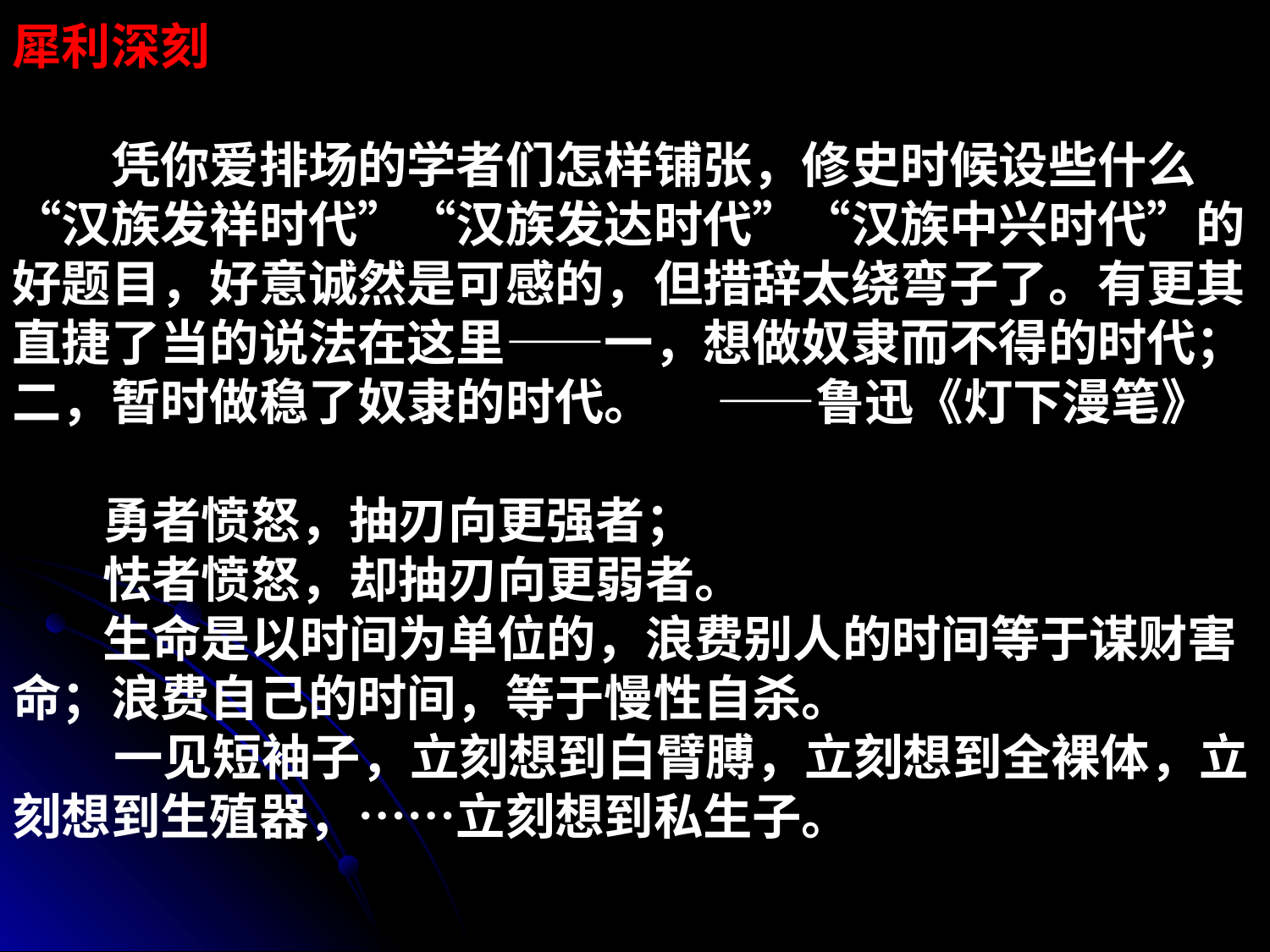

犀利深刻

　　凭你爱排场的学者们怎样铺张，修史时候设些什么“汉族发祥时代”“汉族发达时代”“汉族中兴时代”的好题目，好意诚然是可感的，但措辞太绕弯子了。有更其直捷了当的说法在这里——一，想做奴隶而不得的时代；二，暂时做稳了奴隶的时代。　　——鲁迅《灯下漫笔》

       勇者愤怒，抽刃向更强者；
       怯者愤怒，却抽刃向更弱者。
       生命是以时间为单位的，浪费别人的时间等于谋财害命；浪费自己的时间，等于慢性自杀。
        一见短袖子，立刻想到白臂膊，立刻想到全裸体，立刻想到生殖器，……立刻想到私生子。